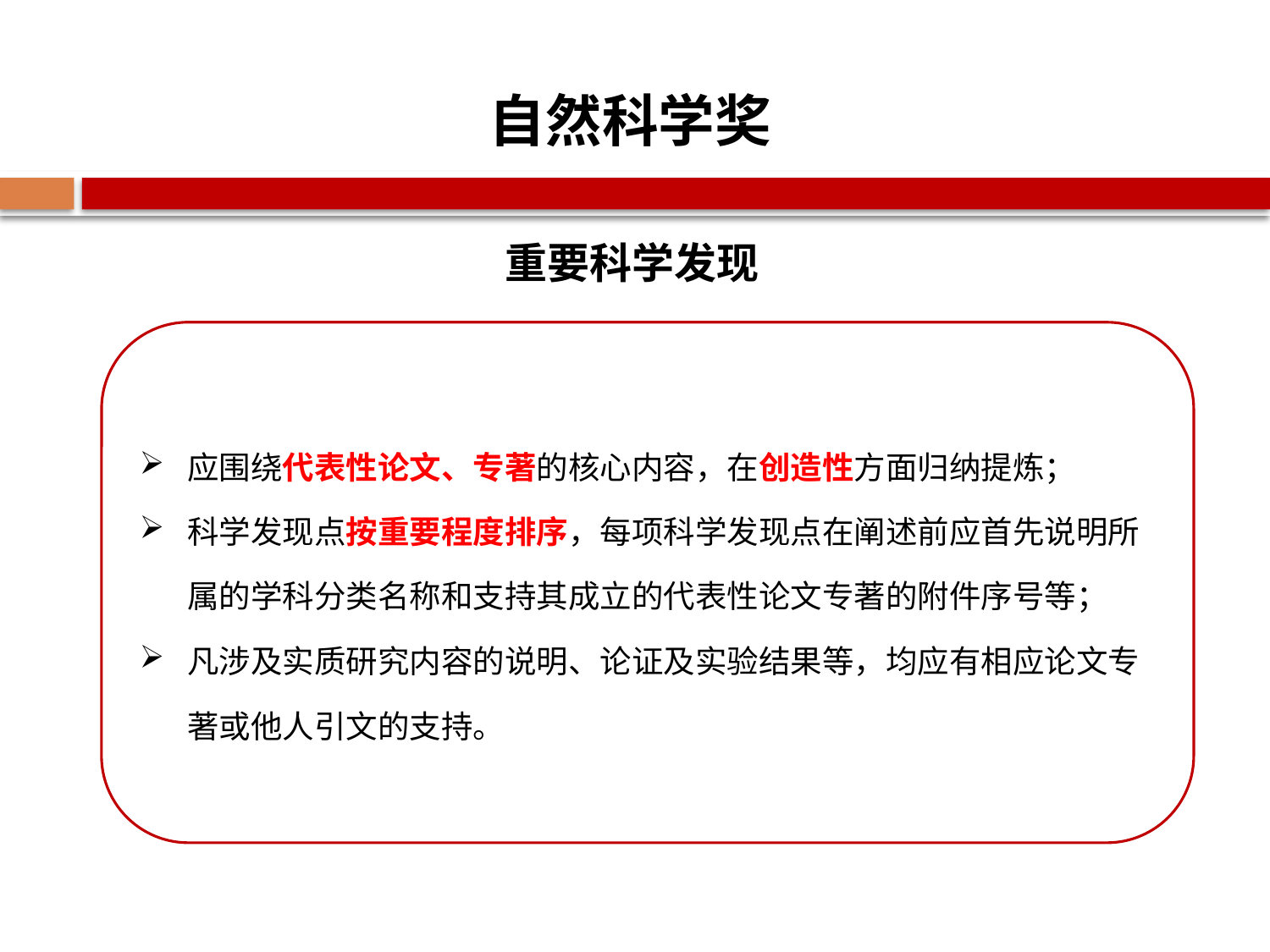

自然科学奖
重要科学发现
应围绕代表性论文、专著的核心内容，在创造性方面归纳提炼；
科学发现点按重要程度排序，每项科学发现点在阐述前应首先说明所属的学科分类名称和支持其成立的代表性论文专著的附件序号等；
凡涉及实质研究内容的说明、论证及实验结果等，均应有相应论文专著或他人引文的支持。